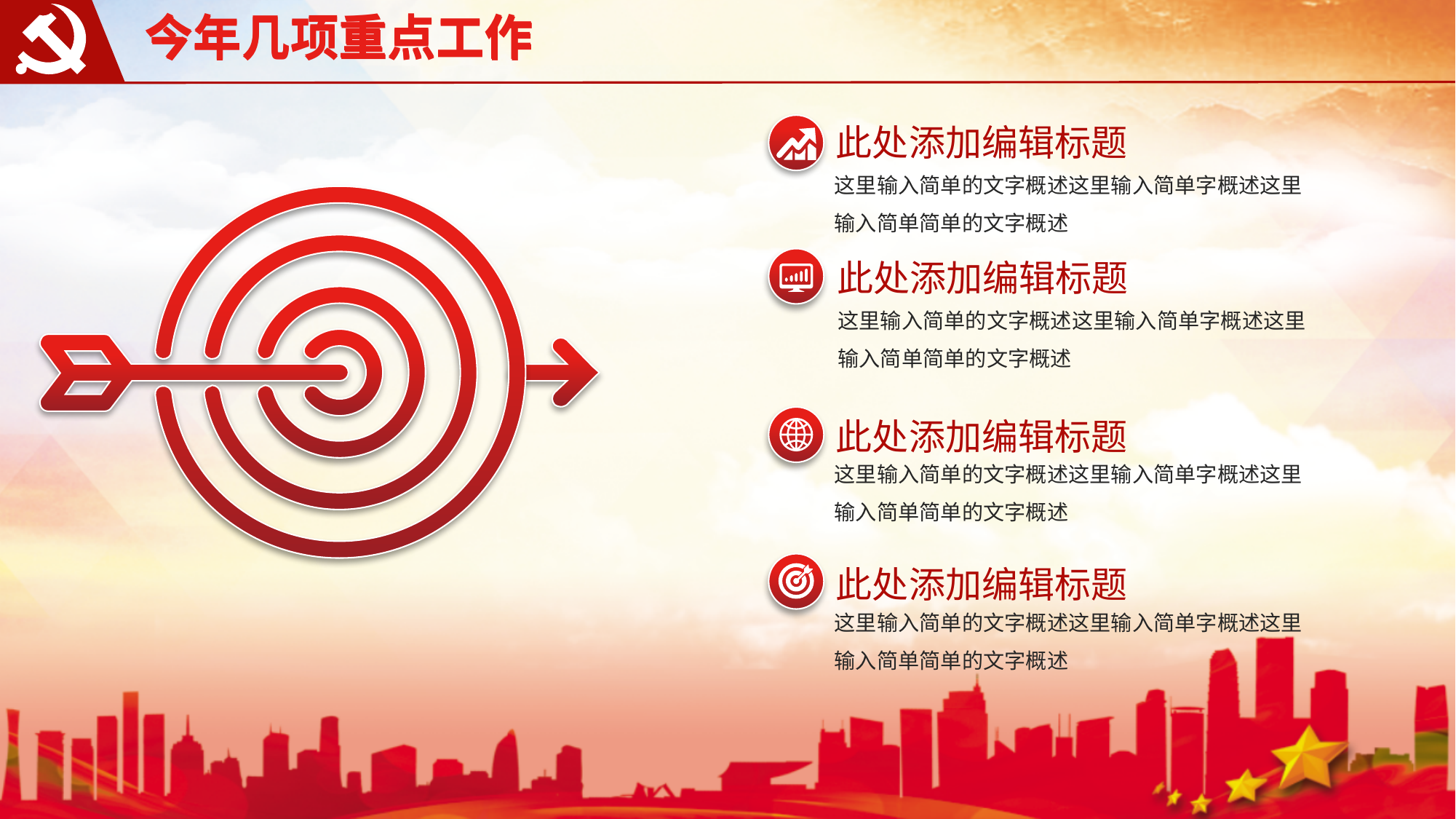

今年几项重点工作
今年几项重点工作
此处添加编辑标题
这里输入简单的文字概述这里输入简单字概述这里输入简单简单的文字概述

此处添加编辑标题
这里输入简单的文字概述这里输入简单字概述这里输入简单简单的文字概述

此处添加编辑标题
这里输入简单的文字概述这里输入简单字概述这里输入简单简单的文字概述

此处添加编辑标题
这里输入简单的文字概述这里输入简单字概述这里输入简单简单的文字概述